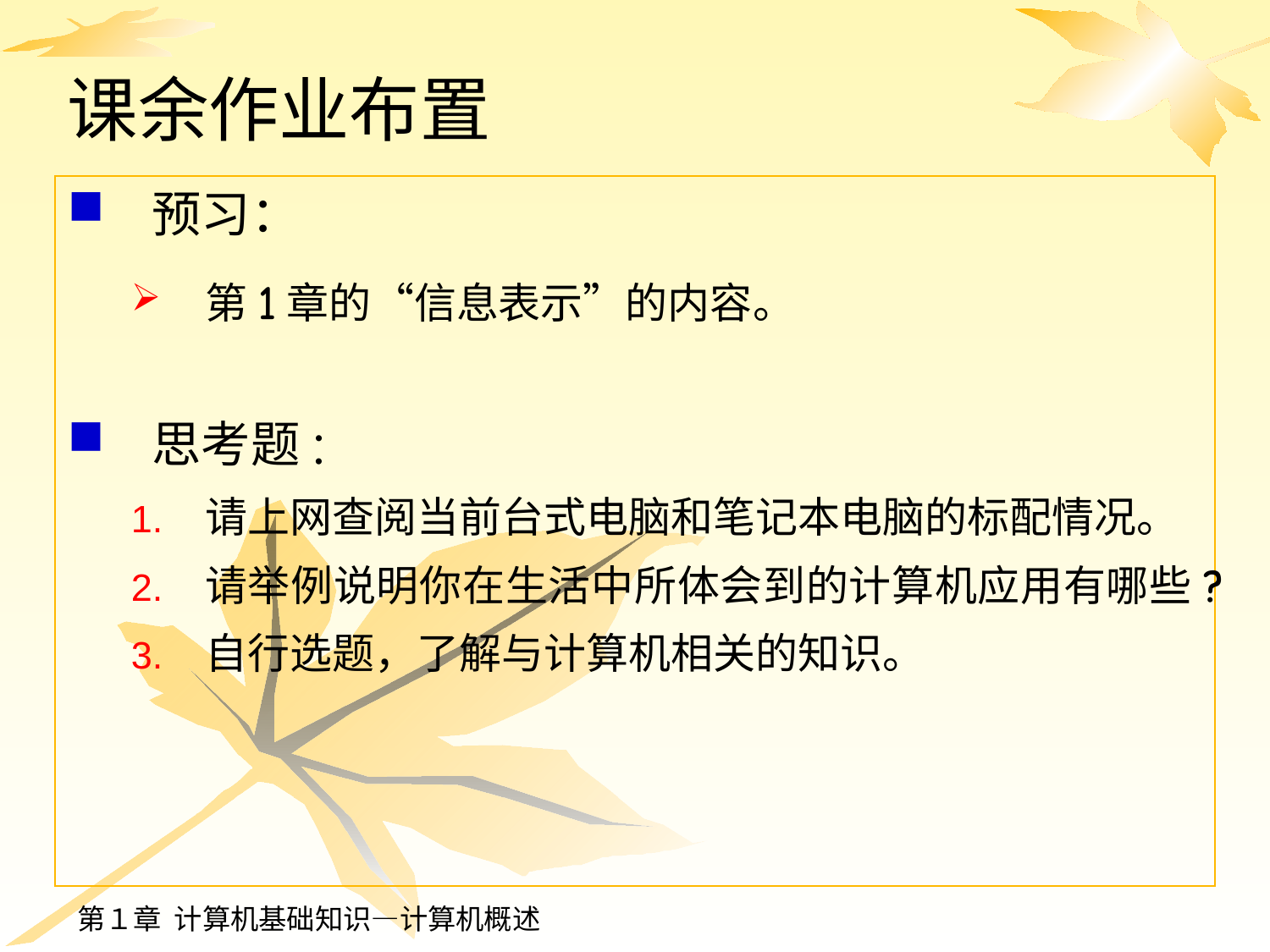

# 课余作业布置
预习：
第1章的“信息表示”的内容。

思考题:
请上网查阅当前台式电脑和笔记本电脑的标配情况。
请举例说明你在生活中所体会到的计算机应用有哪些?
自行选题，了解与计算机相关的知识。